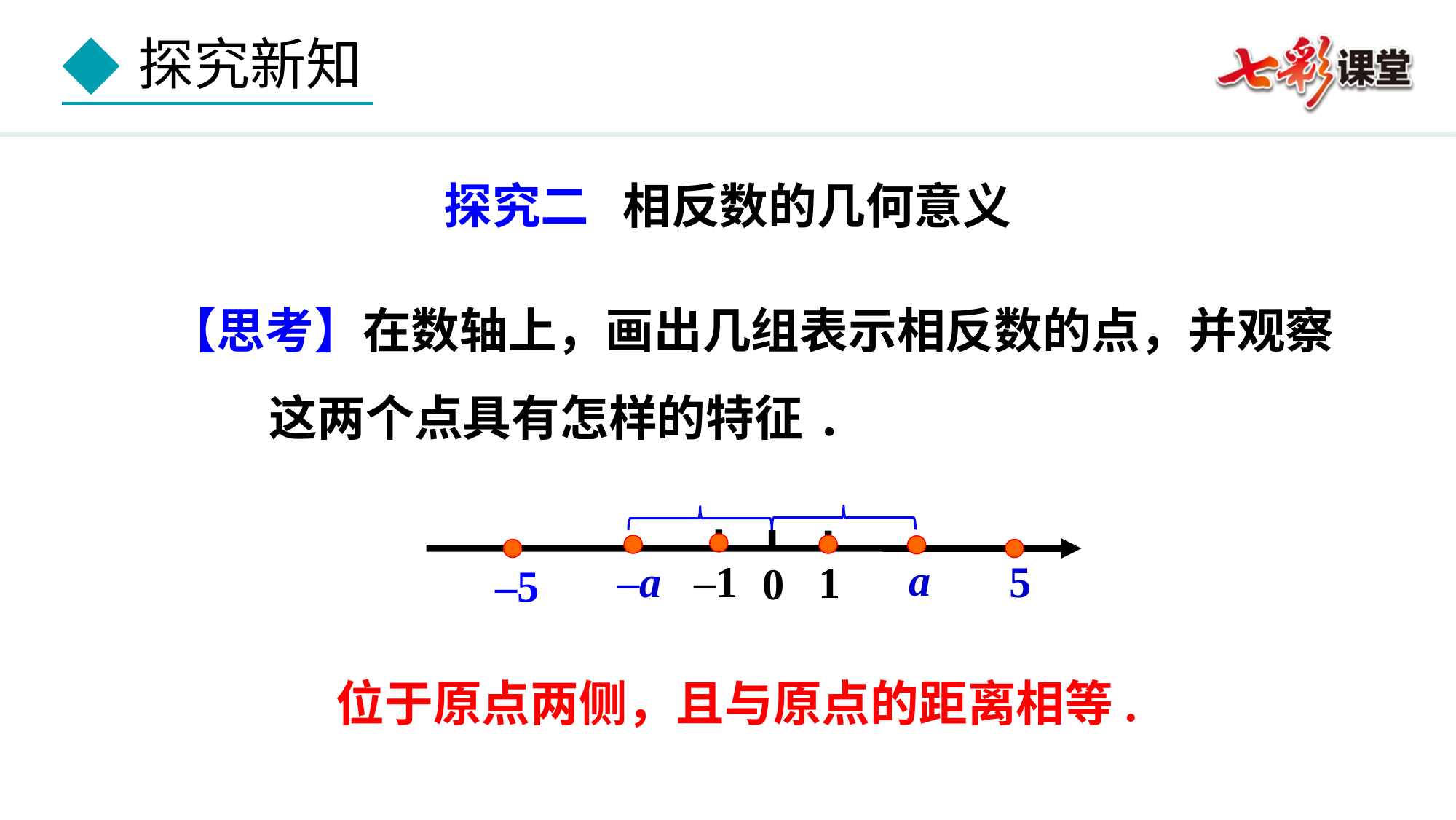

探究二   相反数的几何意义
【思考】在数轴上，画出几组表示相反数的点，并观察
        这两个点具有怎样的特征.

–1
1

0

a
5
–a
–5
位于原点两侧，且与原点的距离相等.